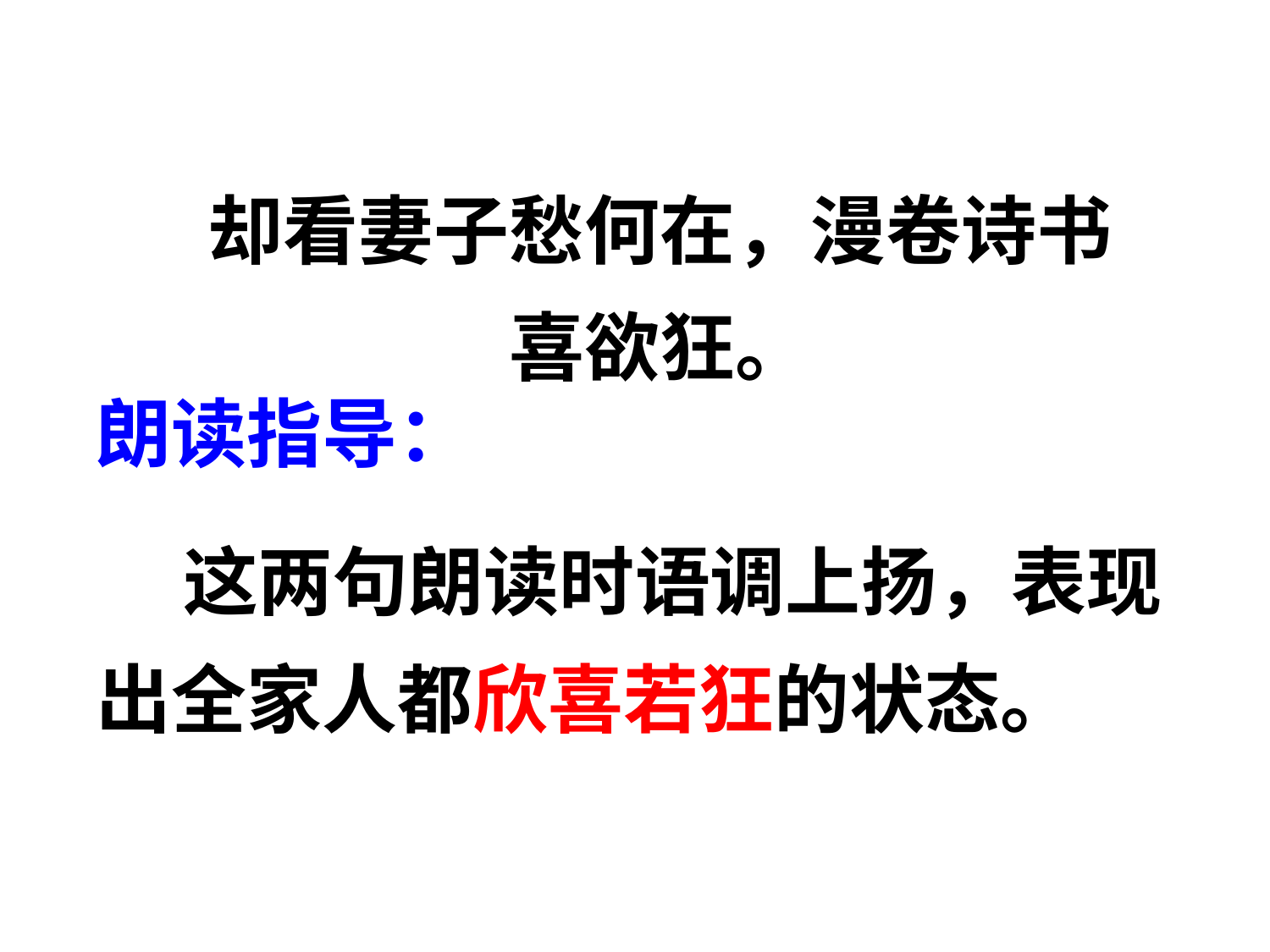

却看妻子愁何在，漫卷诗书喜欲狂。
朗读指导：
    这两句朗读时语调上扬，表现出全家人都欣喜若狂的状态。